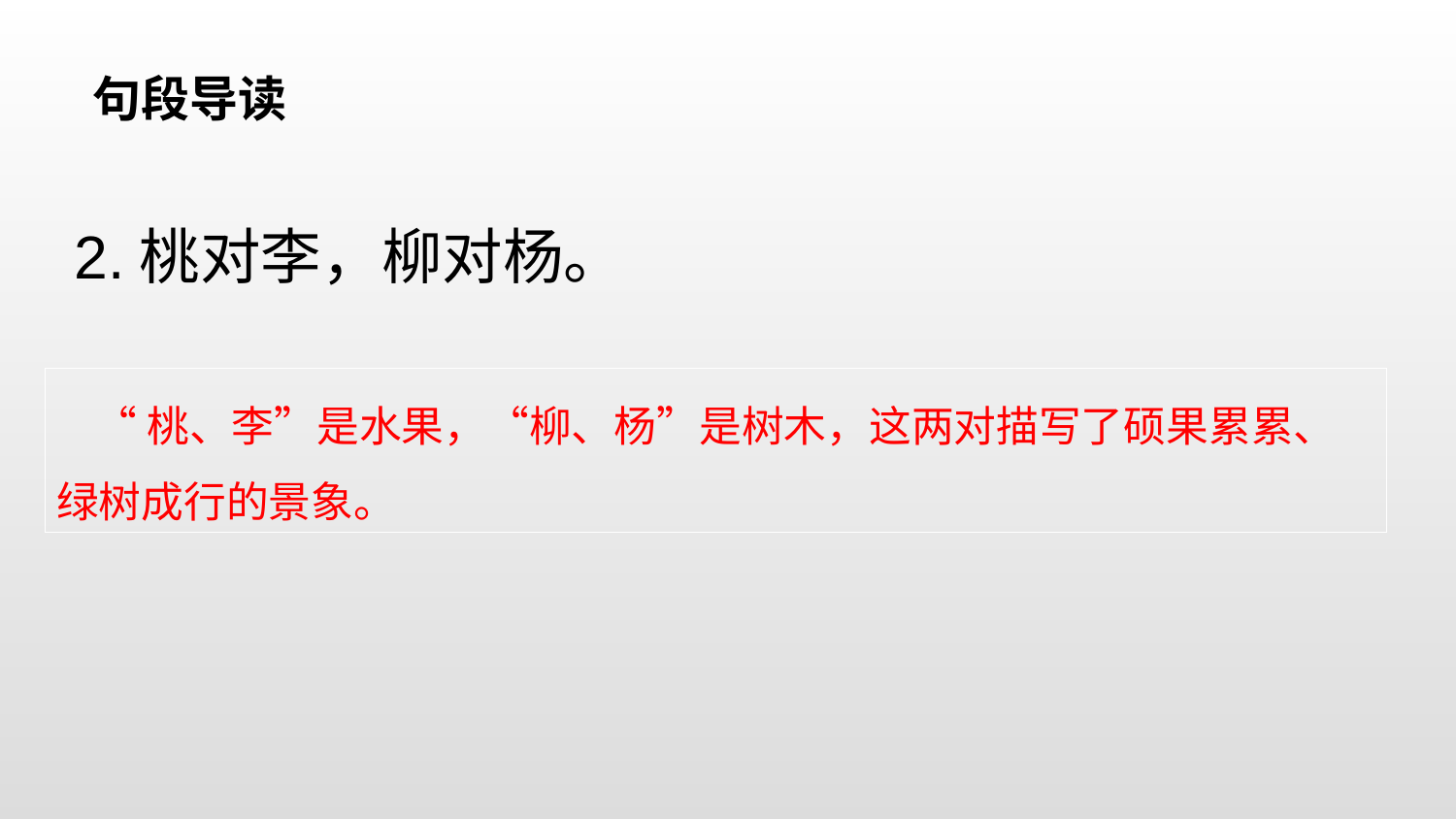

句段导读
2.桃对李，柳对杨。
    “桃、李”是水果，“柳、杨”是树木，这两对描写了硕果累累、绿树成行的景象。